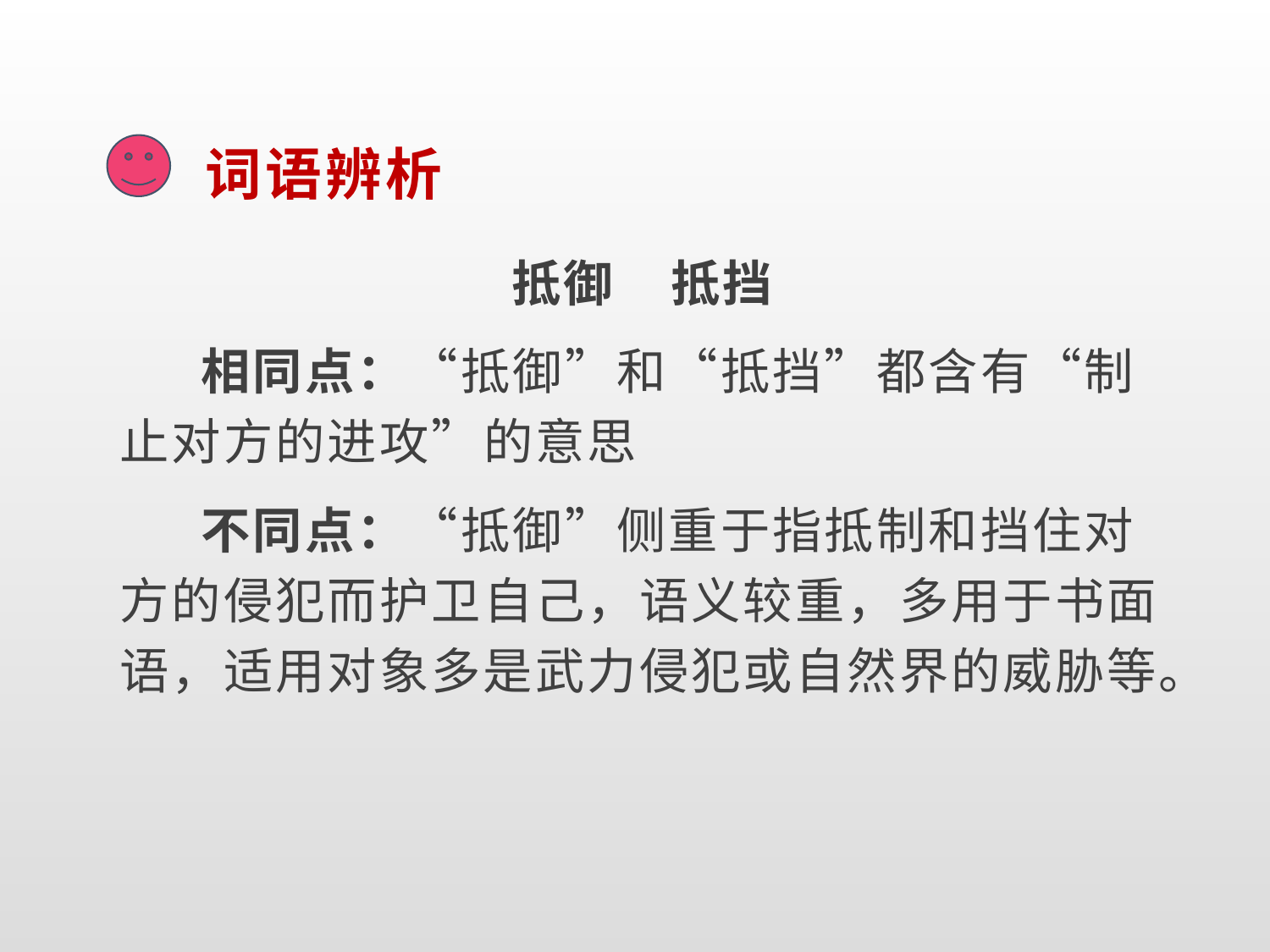

# 词语辨析

抵御    抵挡
     相同点：“抵御”和“抵挡”都含有“制止对方的进攻”的意思
     不同点：“抵御”侧重于指抵制和挡住对方的侵犯而护卫自己，语义较重，多用于书面语，适用对象多是武力侵犯或自然界的威胁等。